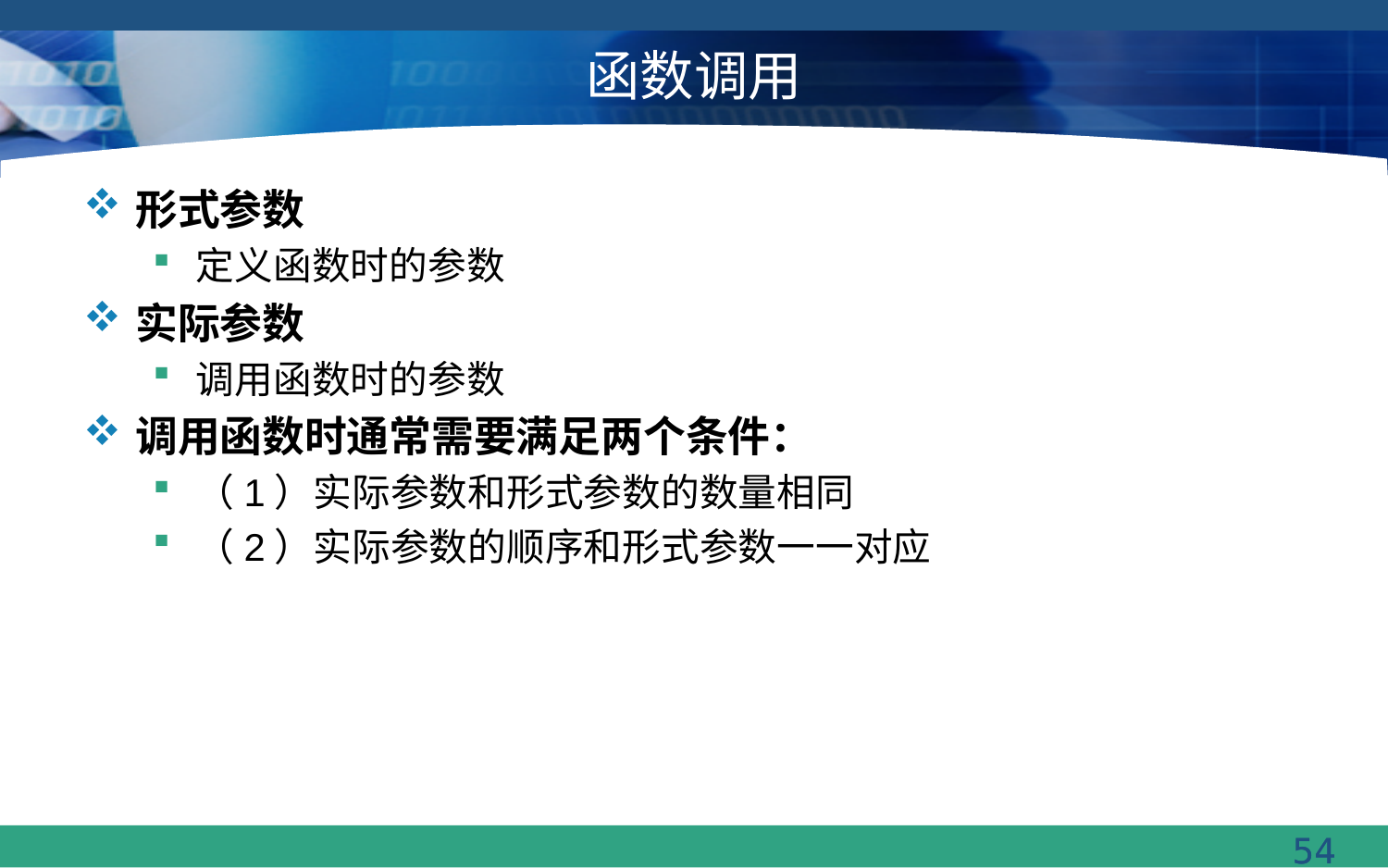

# 函数调用
形式参数
定义函数时的参数
实际参数
调用函数时的参数
调用函数时通常需要满足两个条件：
（1）实际参数和形式参数的数量相同
（2）实际参数的顺序和形式参数一一对应